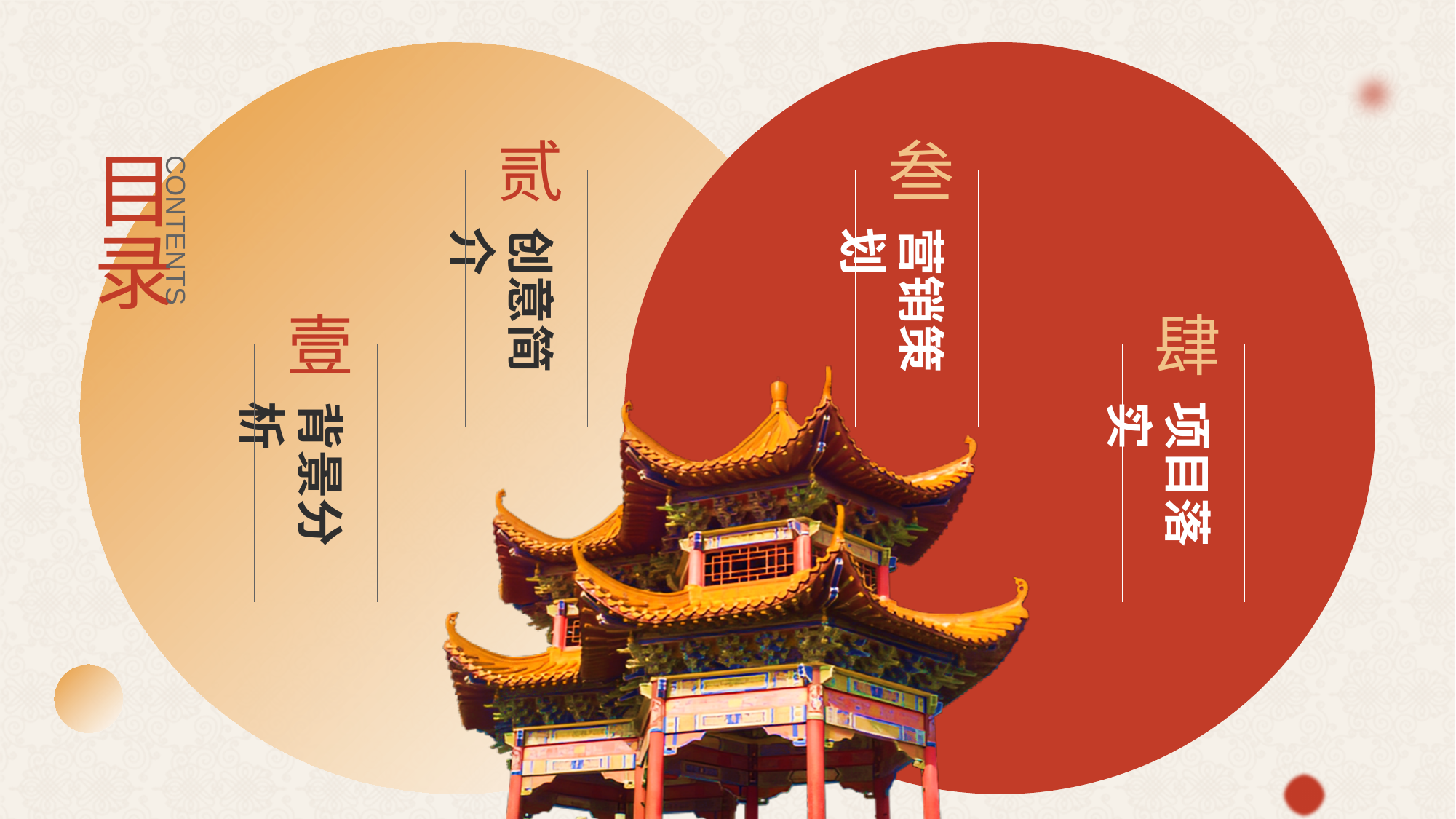

贰
创意简介
叁
营销策划
目录
CONTENTS
壹
背景分析
肆
项目落实